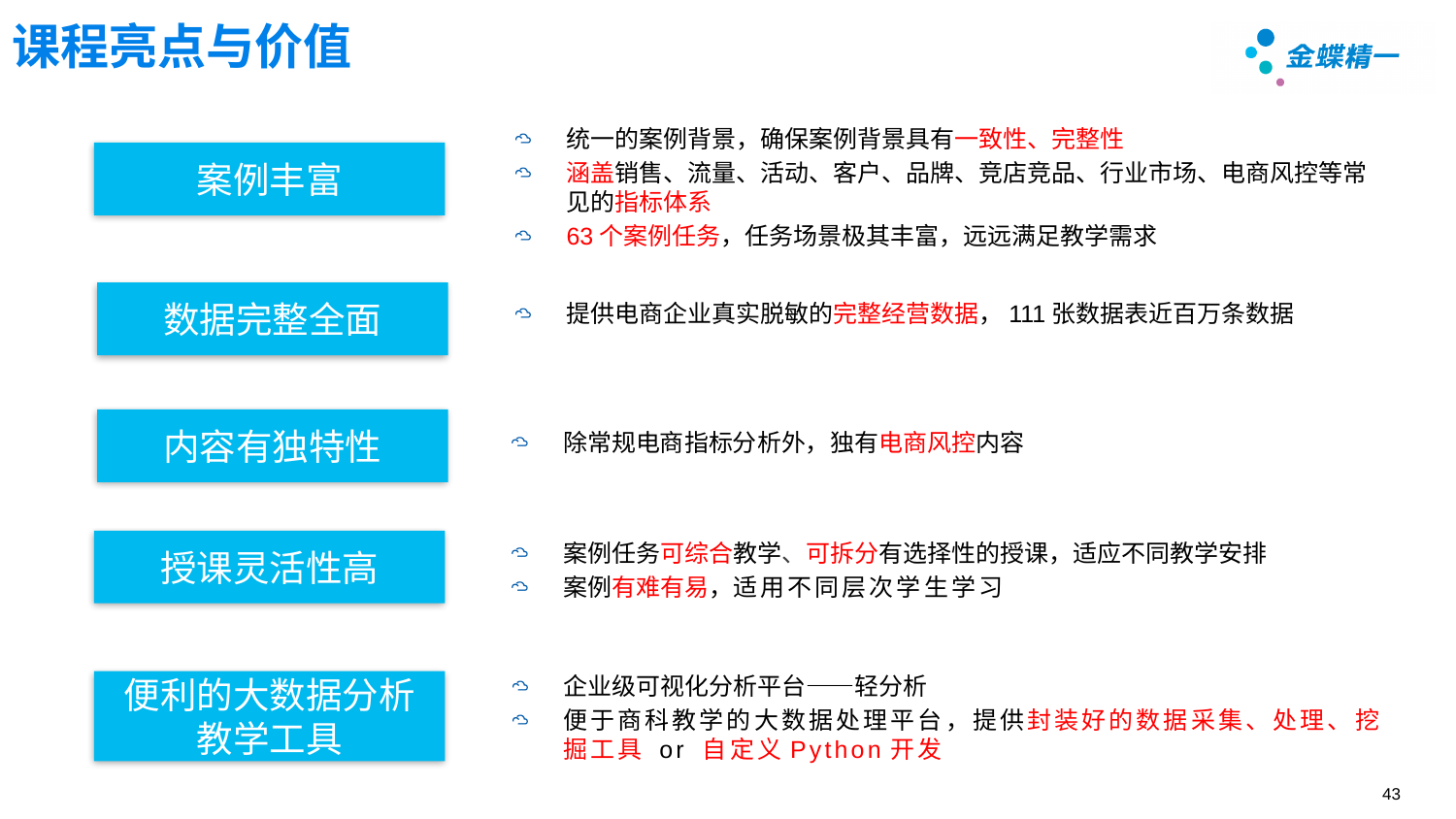

# 课程亮点与价值
统一的案例背景，确保案例背景具有一致性、完整性
涵盖销售、流量、活动、客户、品牌、竞店竞品、行业市场、电商风控等常见的指标体系
63个案例任务，任务场景极其丰富，远远满足教学需求
案例丰富
数据完整全面
提供电商企业真实脱敏的完整经营数据，111张数据表近百万条数据

内容有独特性
除常规电商指标分析外，独有电商风控内容
授课灵活性高
案例任务可综合教学、可拆分有选择性的授课，适应不同教学安排
案例有难有易，适用不同层次学生学习
企业级可视化分析平台——轻分析
便于商科教学的大数据处理平台，提供封装好的数据采集、处理、挖掘工具 or 自定义Python开发
便利的大数据分析教学工具